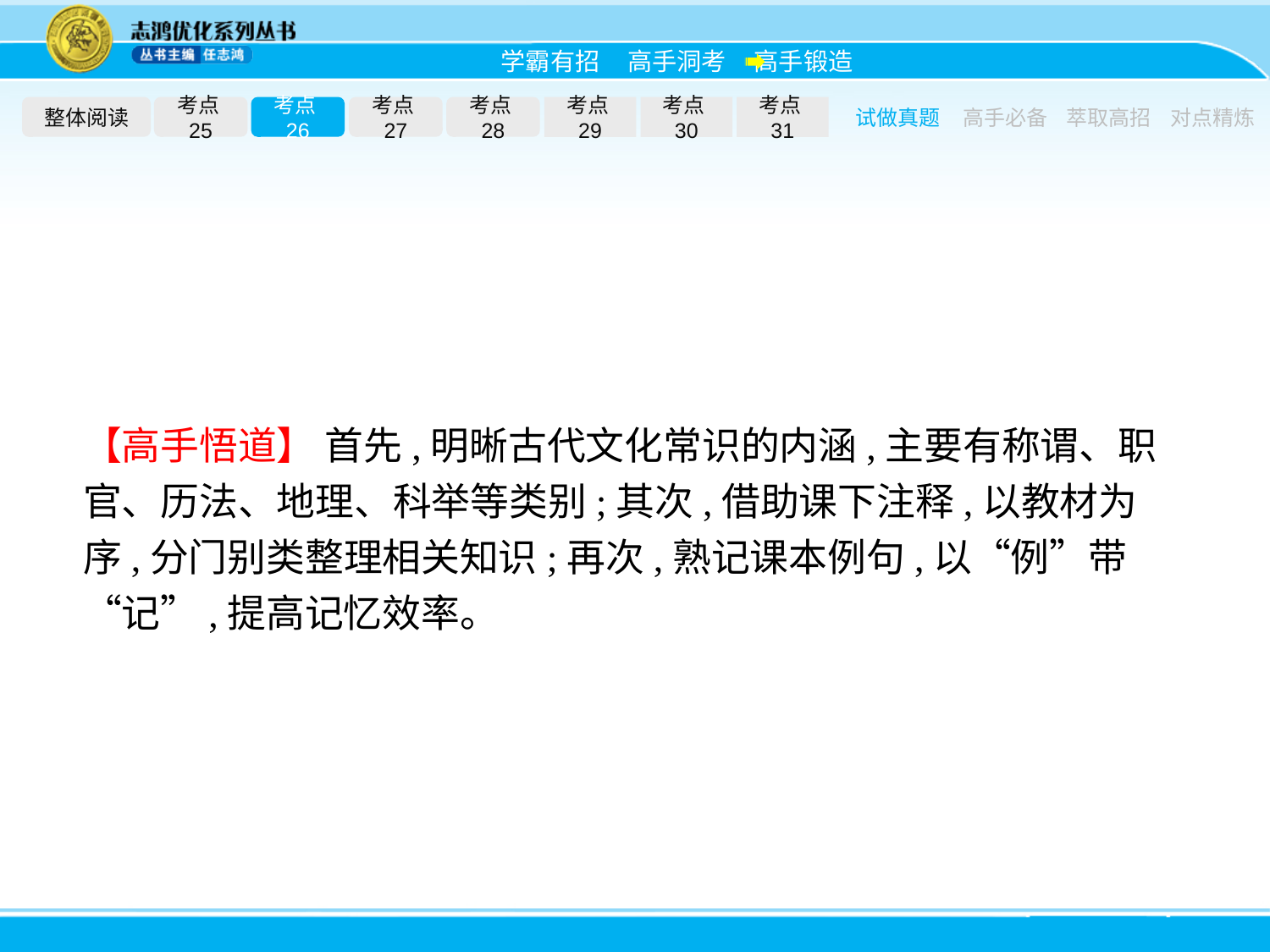

整体阅读
考点25
考点26
考点27
考点28
考点29
考点30
考点31
试做真题
高手必备
萃取高招
对点精炼
【高手悟道】 首先,明晰古代文化常识的内涵,主要有称谓、职官、历法、地理、科举等类别;其次,借助课下注释,以教材为序,分门别类整理相关知识;再次,熟记课本例句,以“例”带“记”,提高记忆效率。